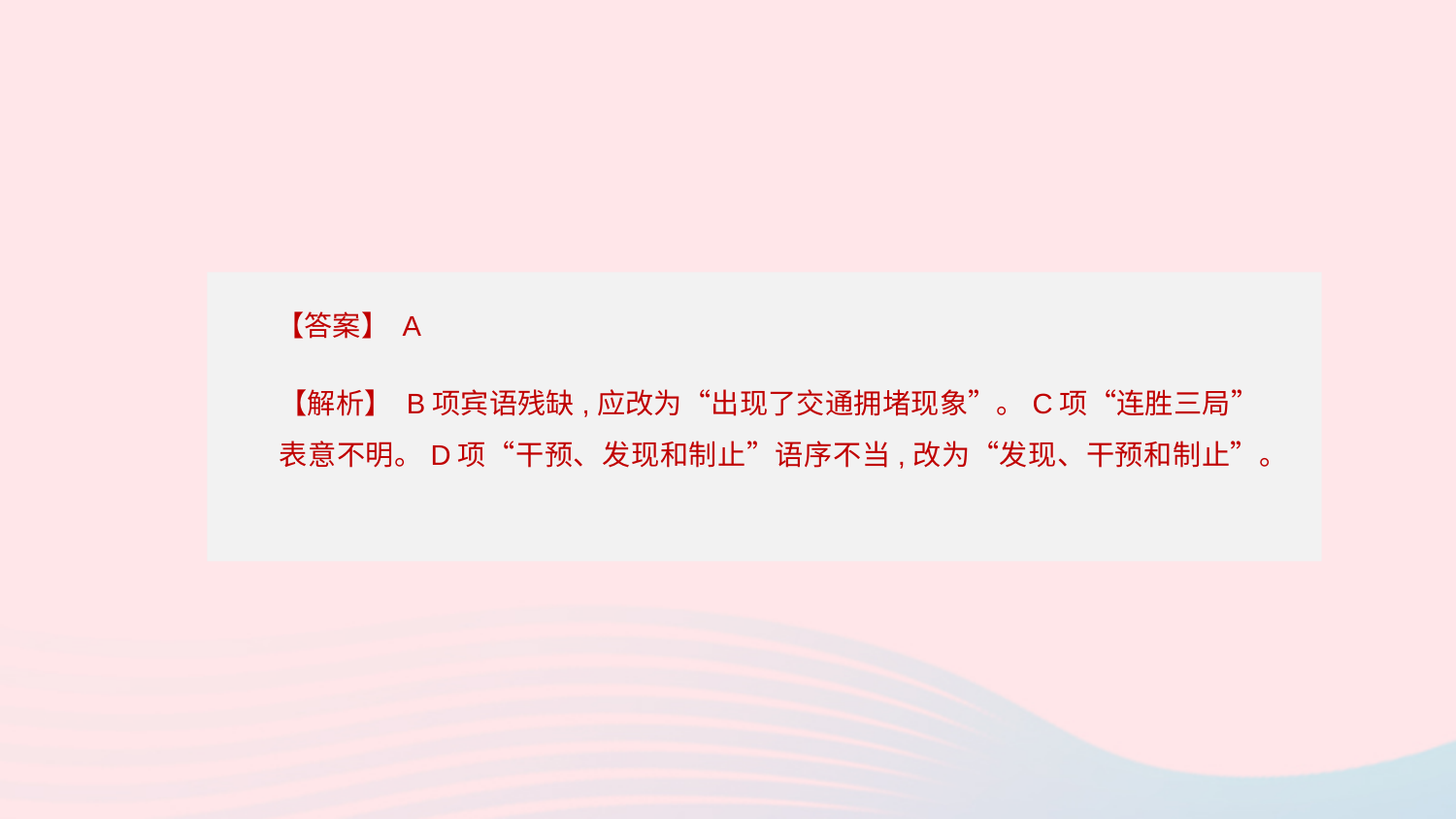

【答案】 A
【解析】 B项宾语残缺,应改为“出现了交通拥堵现象”。C项“连胜三局”表意不明。D项“干预、发现和制止”语序不当,改为“发现、干预和制止”。